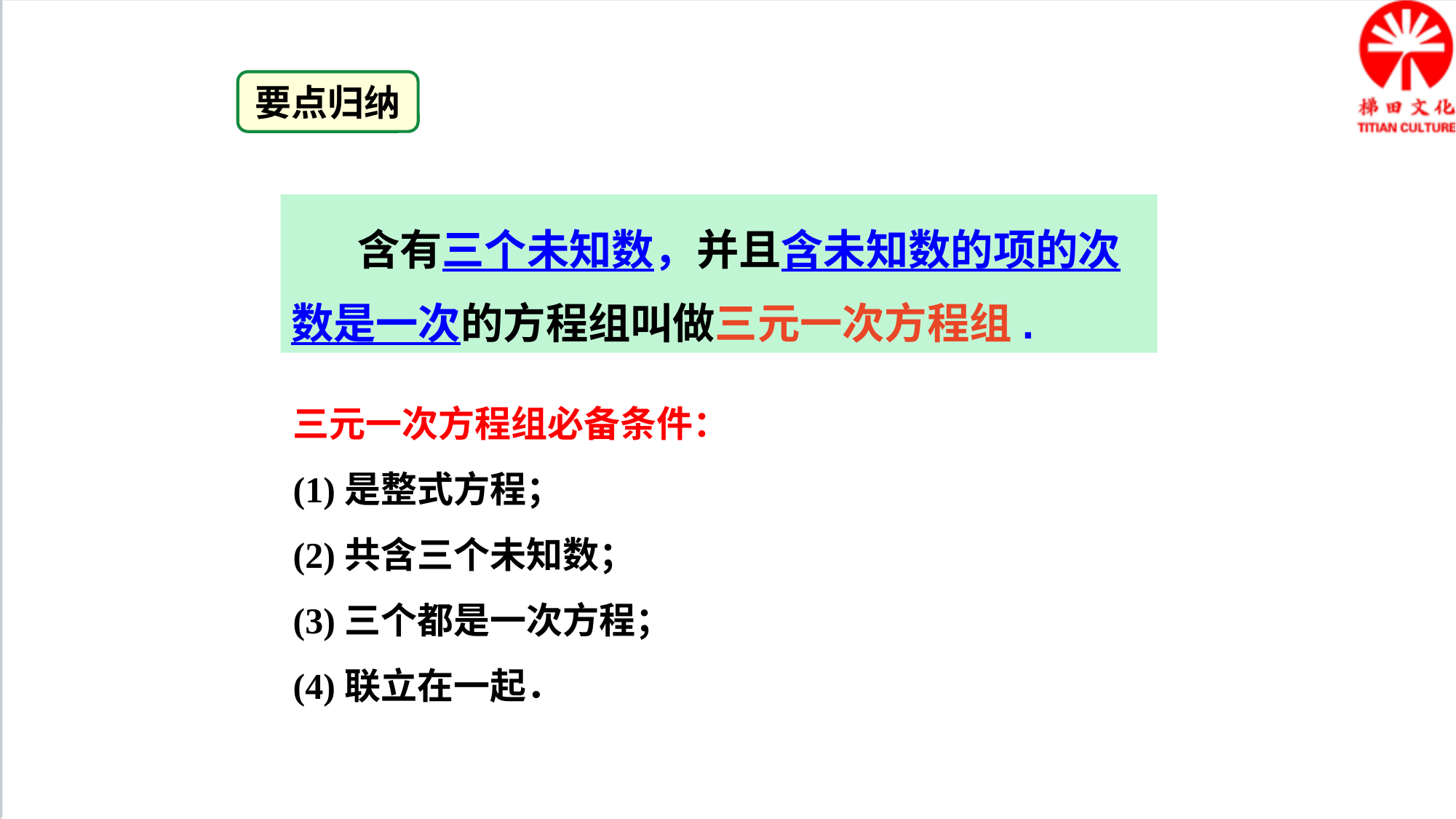

要点归纳
       含有三个未知数，并且含未知数的项的次数是一次的方程组叫做三元一次方程组.
三元一次方程组必备条件：
(1)是整式方程；
(2)共含三个未知数；
(3)三个都是一次方程；
(4)联立在一起．